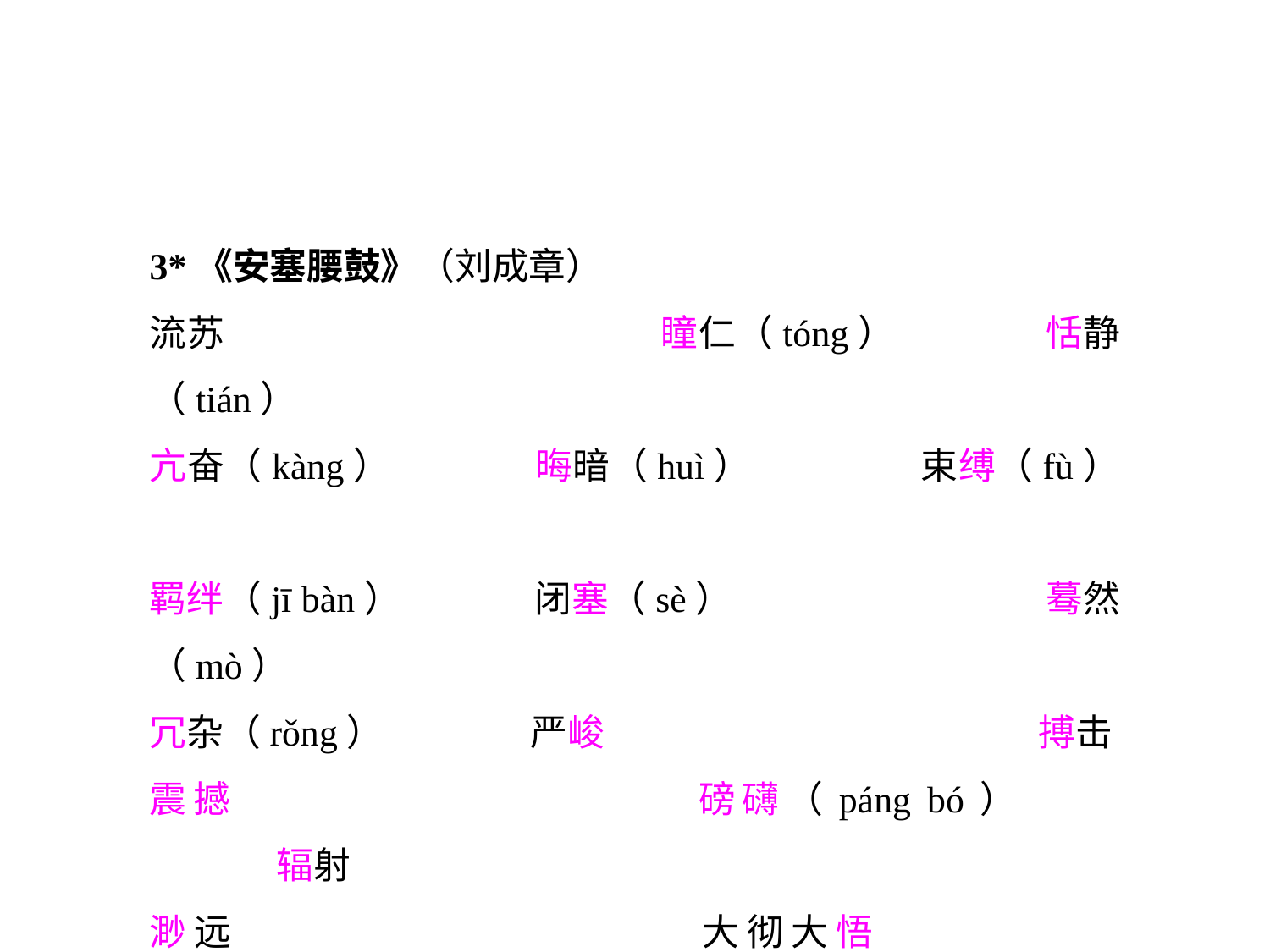

3*《安塞腰鼓》（刘成章）
流苏				瞳仁（tóng）		恬静（tián）
亢奋（kàng）		晦暗（huì）		束缚（fù）
羁绊（jī bàn）		闭塞（sè）			蓦然（mò）
冗杂（rǒng）		严峻				搏击
震撼				磅礴（páng bó）		辐射
渺远				大彻大悟			叹为观止
戛然而止（jiá）